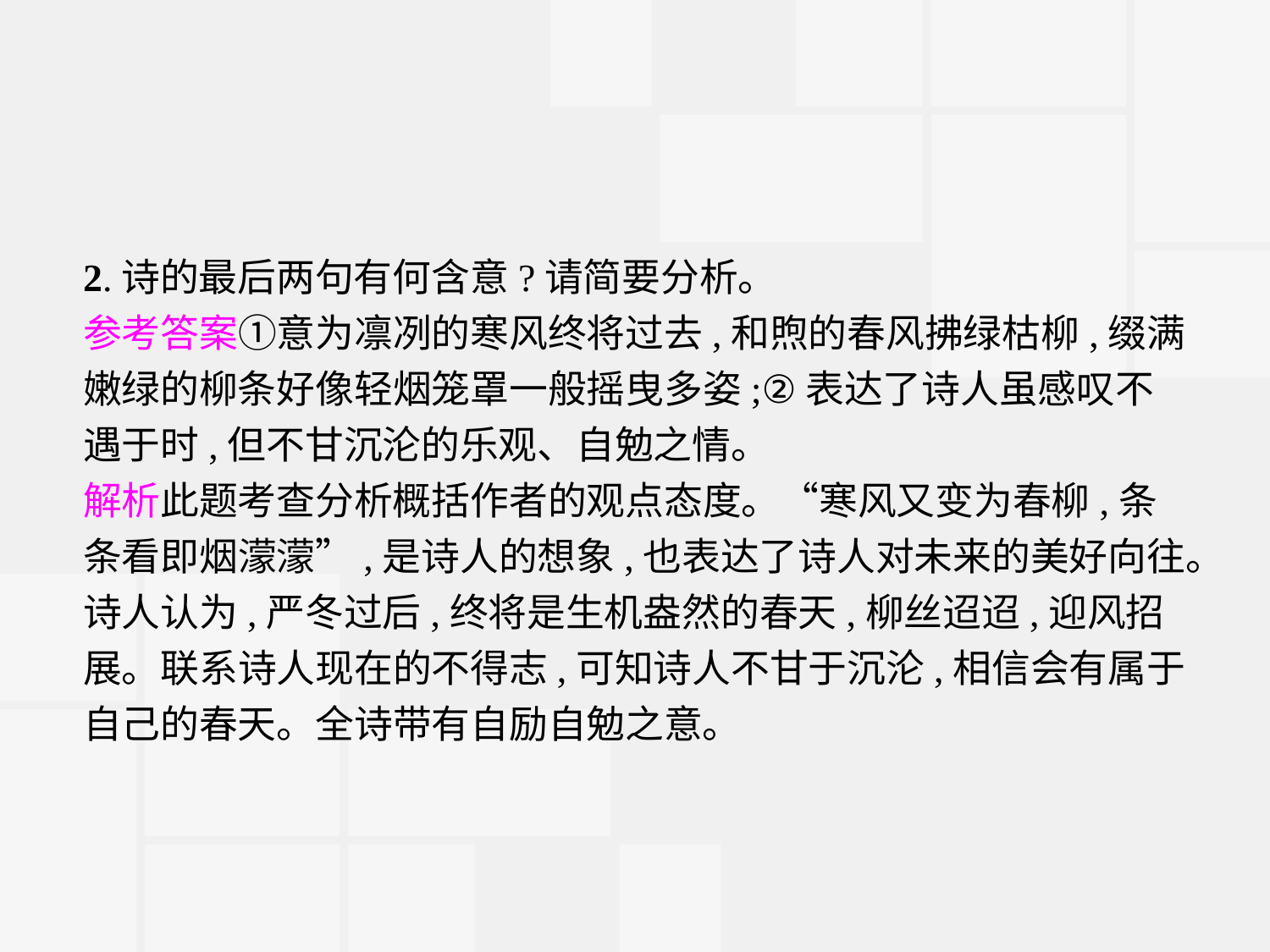

2.诗的最后两句有何含意?请简要分析。
参考答案①意为凛冽的寒风终将过去,和煦的春风拂绿枯柳,缀满嫩绿的柳条好像轻烟笼罩一般摇曳多姿;②表达了诗人虽感叹不遇于时,但不甘沉沦的乐观、自勉之情。
解析此题考查分析概括作者的观点态度。“寒风又变为春柳,条条看即烟濛濛”,是诗人的想象,也表达了诗人对未来的美好向往。诗人认为,严冬过后,终将是生机盎然的春天,柳丝迢迢,迎风招展。联系诗人现在的不得志,可知诗人不甘于沉沦,相信会有属于自己的春天。全诗带有自励自勉之意。